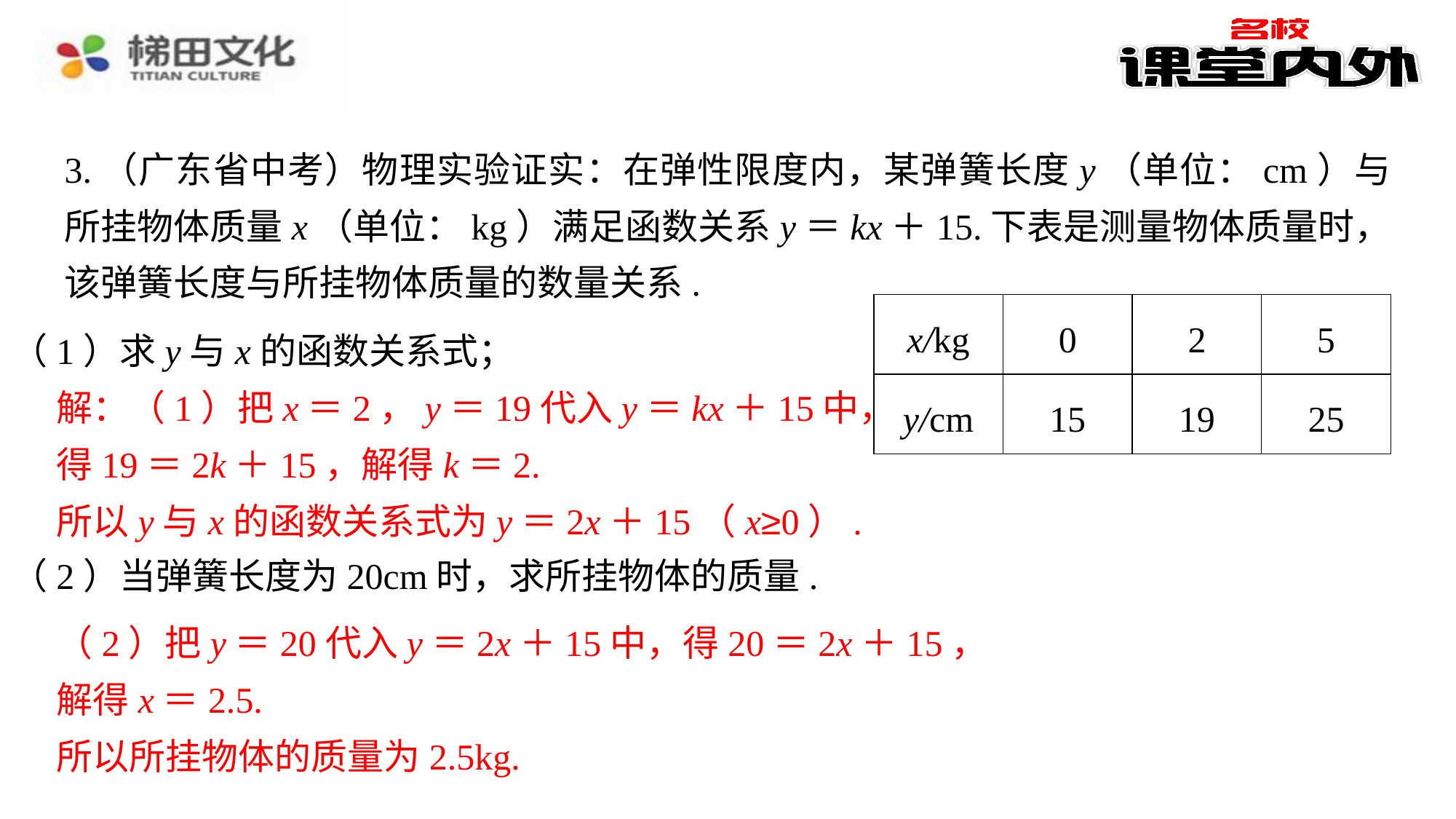

3.（广东省中考）物理实验证实：在弹性限度内，某弹簧长度y（单位：cm）与所挂物体质量x（单位：kg）满足函数关系y＝kx＋15.下表是测量物体质量时，该弹簧长度与所挂物体质量的数量关系.
| x/kg | 0 | 2 | 5 |
| --- | --- | --- | --- |
| y/cm | 15 | 19 | 25 |
（1）求y与x的函数关系式；

（2）当弹簧长度为20cm时，求所挂物体的质量.
解：（1）把x＝2，y＝19代入y＝kx＋15中，⁠
得19＝2k＋15，解得k＝2.⁠
所以y与x的函数关系式为y＝2x＋15（x≥0）.⁠
解：（1）把x＝2，y＝19代入y＝kx＋15中，
得19＝2k＋15，解得k＝2.
所以y与x的函数关系式为y＝2x＋15（x≥0）.
（2）把y＝20代入y＝2x＋15中，得20＝2x＋15，
（2）把y＝20代入y＝2x＋15中，得20＝2x＋15，⁠
解得x＝2.5.⁠
所以所挂物体的质量为2.5kg.⁠
解得x＝2.5.
所以所挂物体的质量为2.5kg.